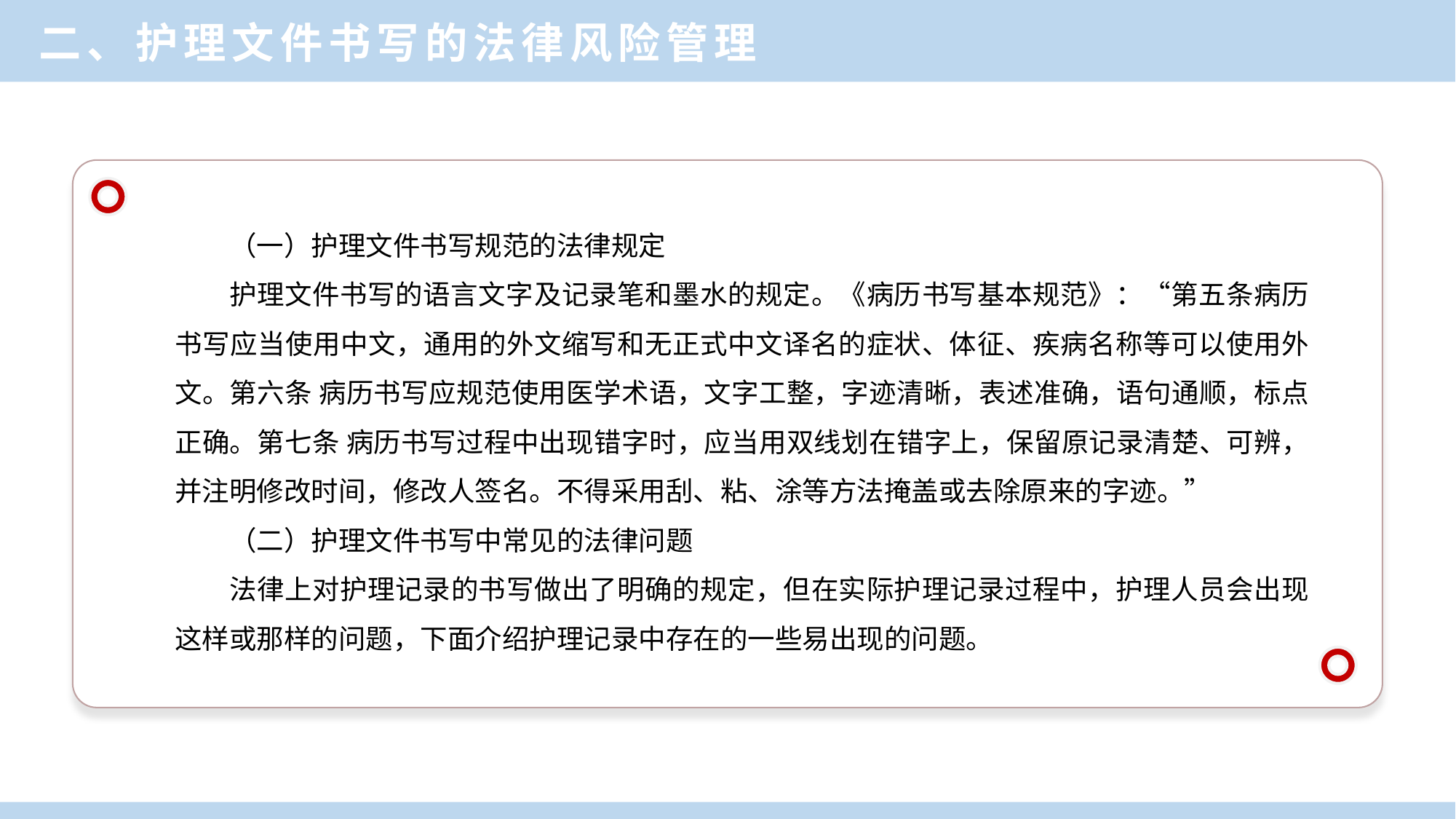

二、护理文件书写的法律风险管理

（一）护理文件书写规范的法律规定
护理文件书写的语言文字及记录笔和墨水的规定。《病历书写基本规范》：“第五条病历书写应当使用中文，通用的外文缩写和无正式中文译名的症状、体征、疾病名称等可以使用外文。第六条 病历书写应规范使用医学术语，文字工整，字迹清晰，表述准确，语句通顺，标点正确。第七条 病历书写过程中出现错字时，应当用双线划在错字上，保留原记录清楚、可辨，并注明修改时间，修改人签名。不得采用刮、粘、涂等方法掩盖或去除原来的字迹。”
（二）护理文件书写中常见的法律问题
法律上对护理记录的书写做出了明确的规定，但在实际护理记录过程中，护理人员会出现这样或那样的问题，下面介绍护理记录中存在的一些易出现的问题。